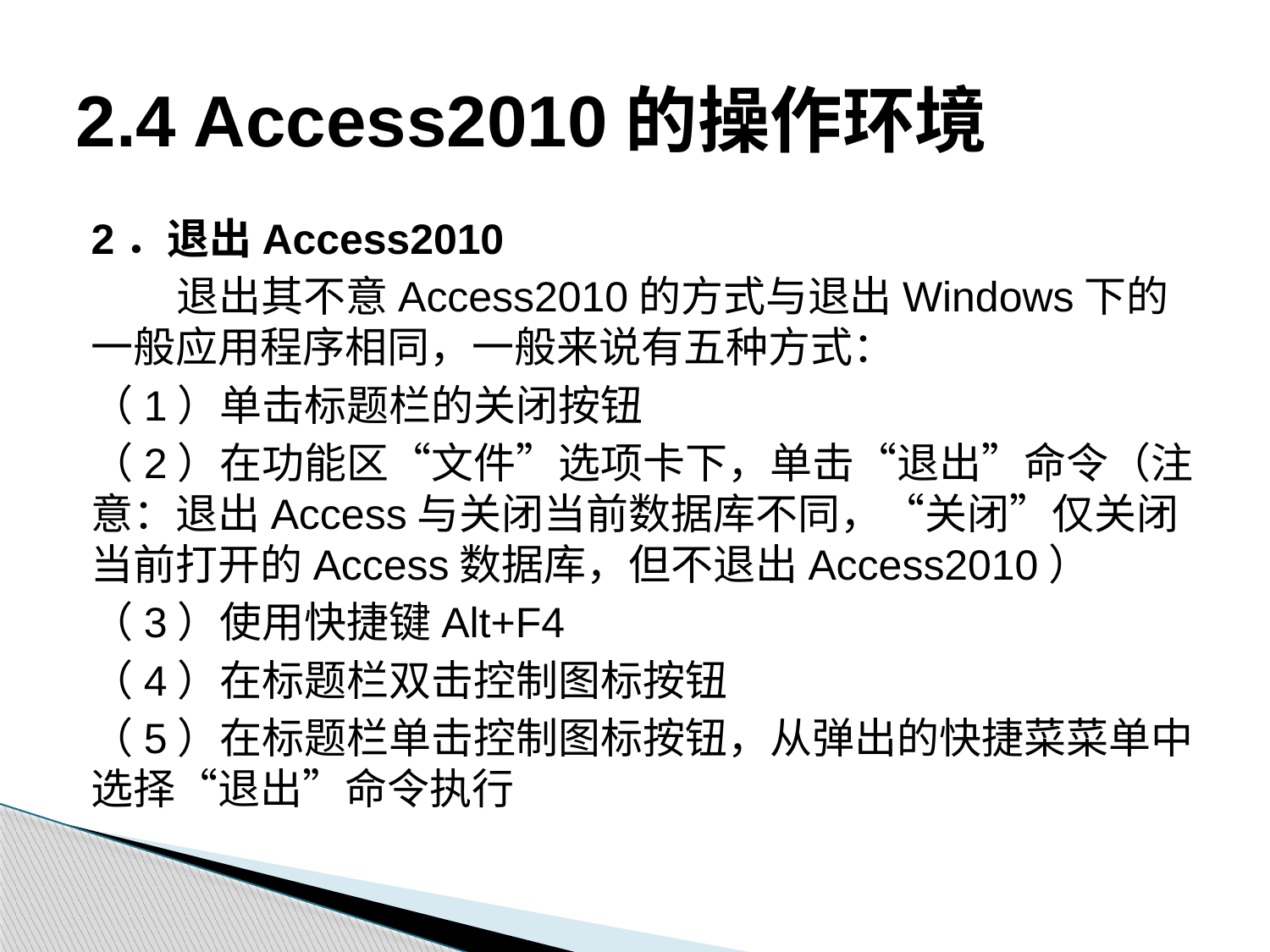

# 2.4 Access2010的操作环境
2．退出Access2010
退出其不意Access2010的方式与退出Windows下的一般应用程序相同，一般来说有五种方式：
（1）单击标题栏的关闭按钮
（2）在功能区“文件”选项卡下，单击“退出”命令（注意：退出Access与关闭当前数据库不同，“关闭”仅关闭当前打开的Access数据库，但不退出Access2010）
（3）使用快捷键Alt+F4
（4）在标题栏双击控制图标按钮
（5）在标题栏单击控制图标按钮，从弹出的快捷菜菜单中选择“退出”命令执行